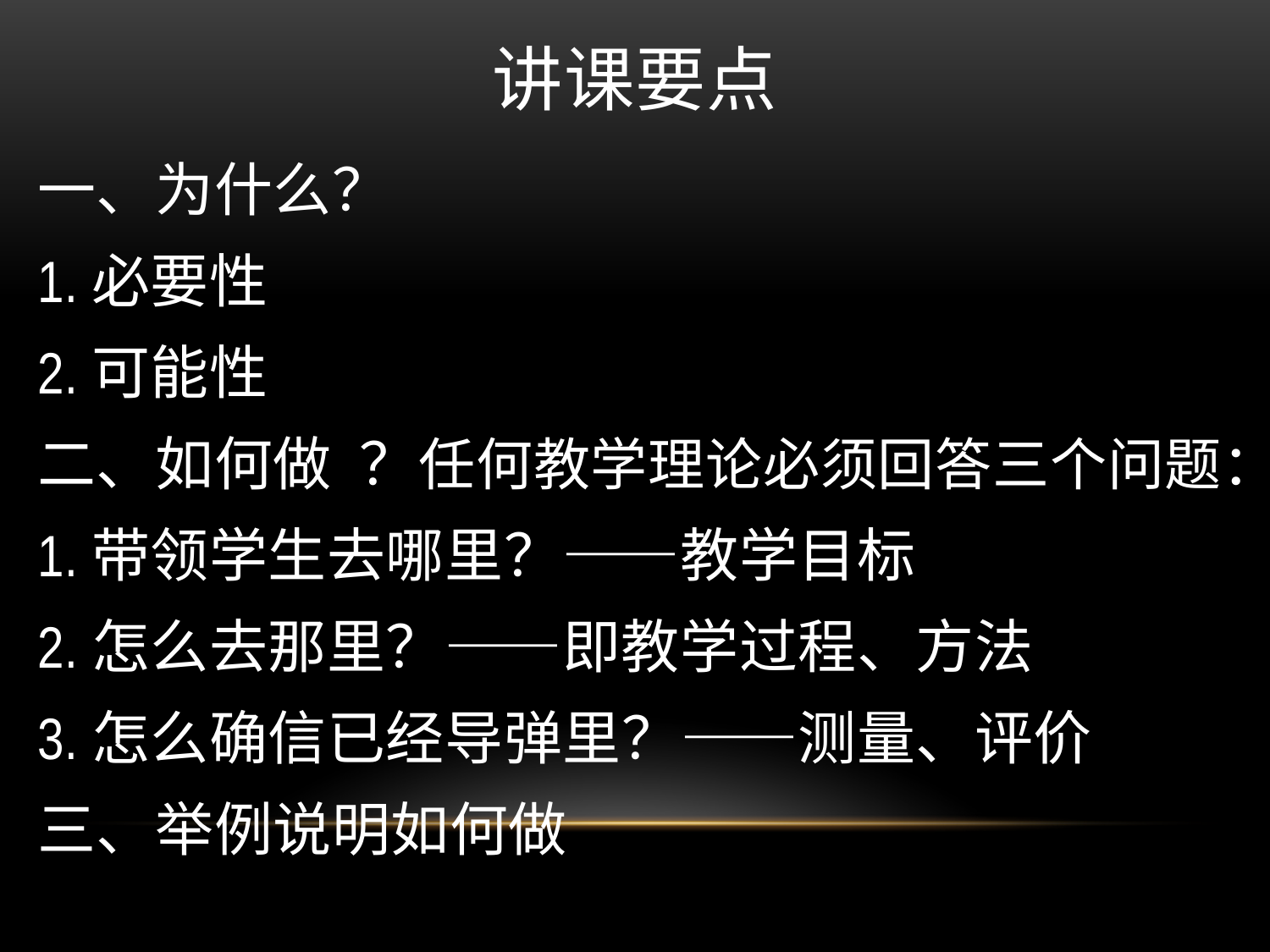

# 讲课要点
一、为什么？
1.必要性
2.可能性
二、如何做  ？任何教学理论必须回答三个问题：
1.带领学生去哪里？——教学目标
2.怎么去那里？——即教学过程、方法
3.怎么确信已经导弹里？——测量、评价
三、举例说明如何做